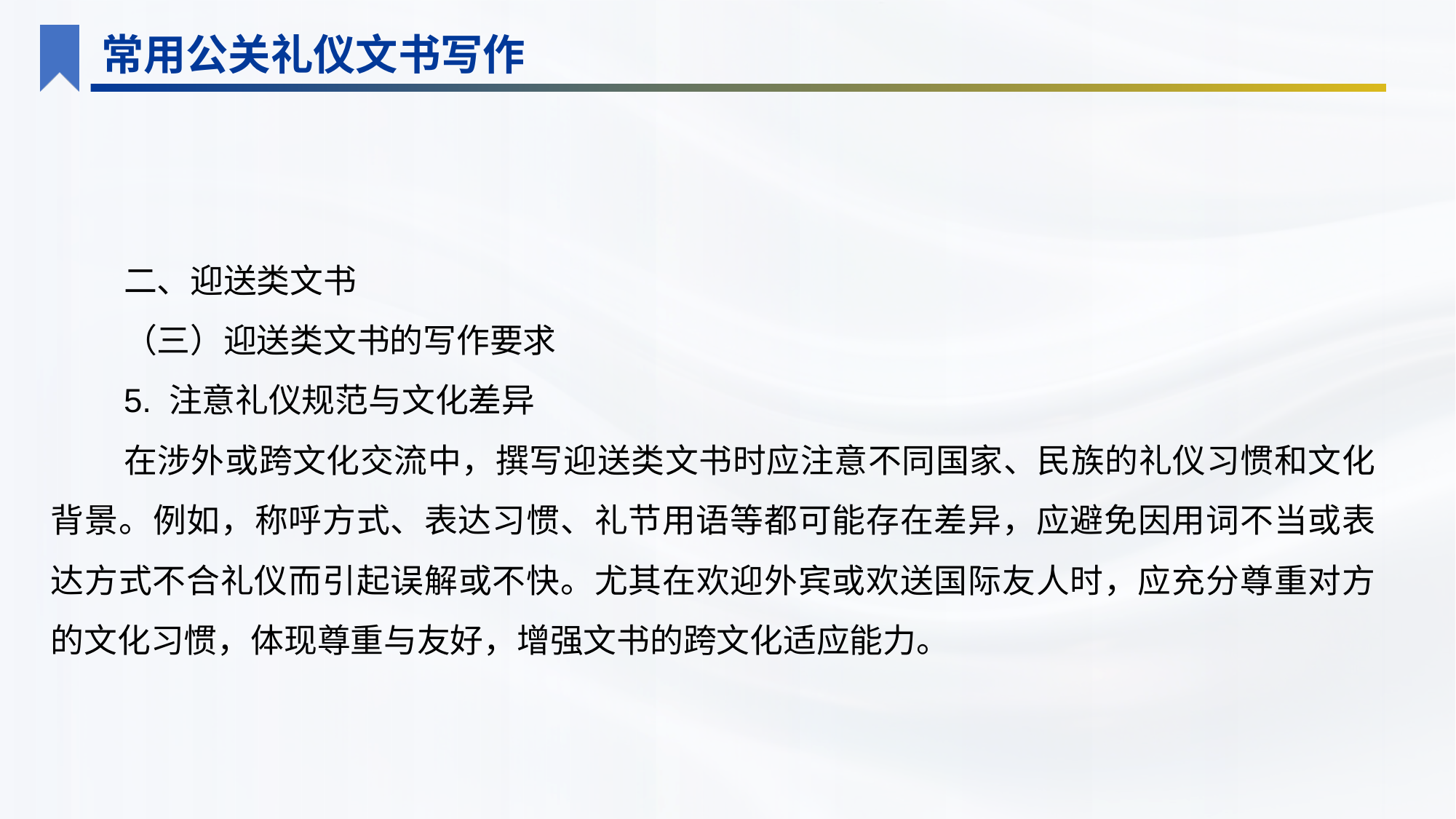

常用公关礼仪文书写作
二、迎送类文书
（三）迎送类文书的写作要求
5. 注意礼仪规范与文化差异
在涉外或跨文化交流中，撰写迎送类文书时应注意不同国家、民族的礼仪习惯和文化背景。例如，称呼方式、表达习惯、礼节用语等都可能存在差异，应避免因用词不当或表达方式不合礼仪而引起误解或不快。尤其在欢迎外宾或欢送国际友人时，应充分尊重对方的文化习惯，体现尊重与友好，增强文书的跨文化适应能力。